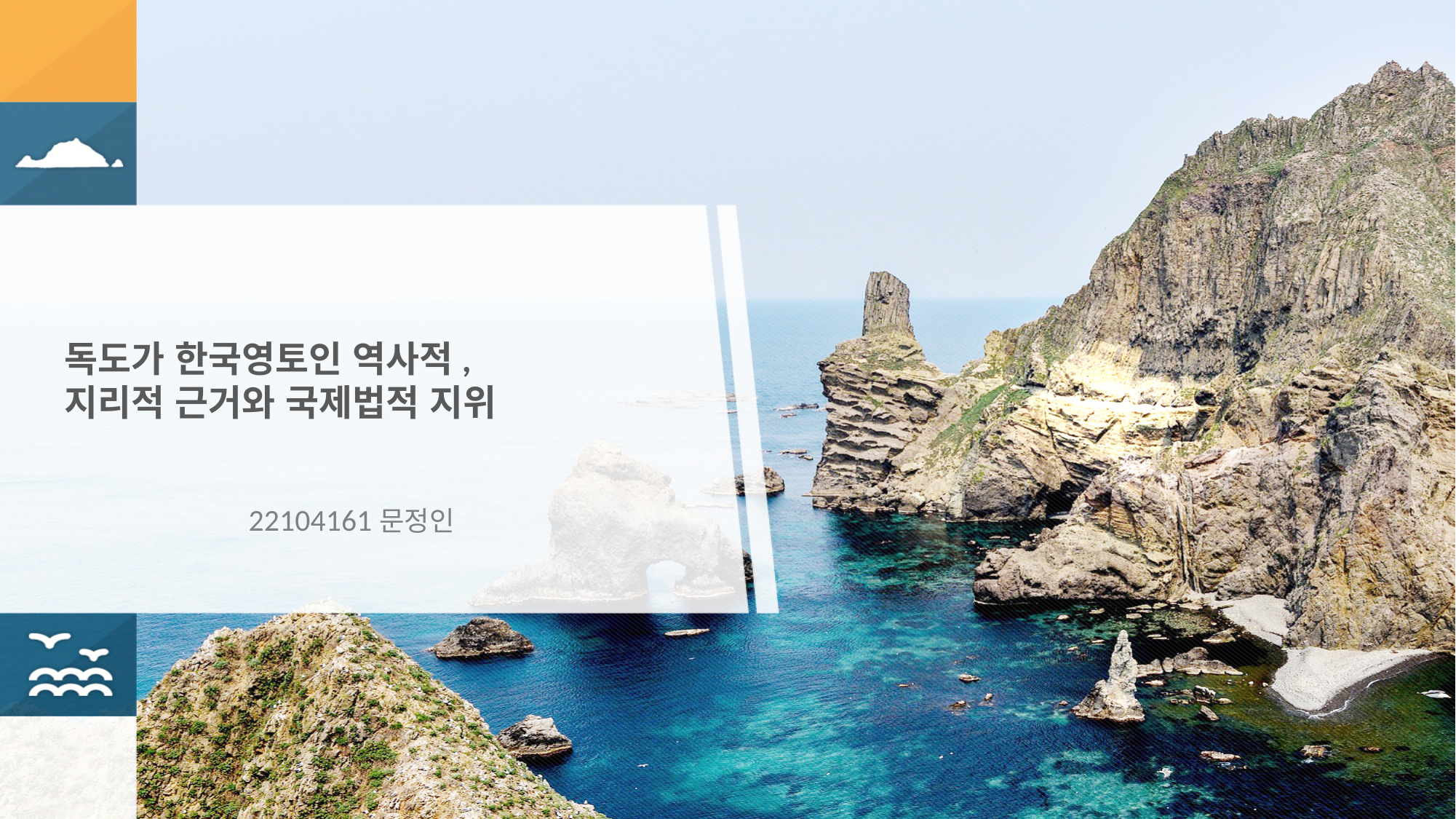

# 독도가 한국영토인 역사적, 지리적 근거와 국제법적 지위
22104161 문정인